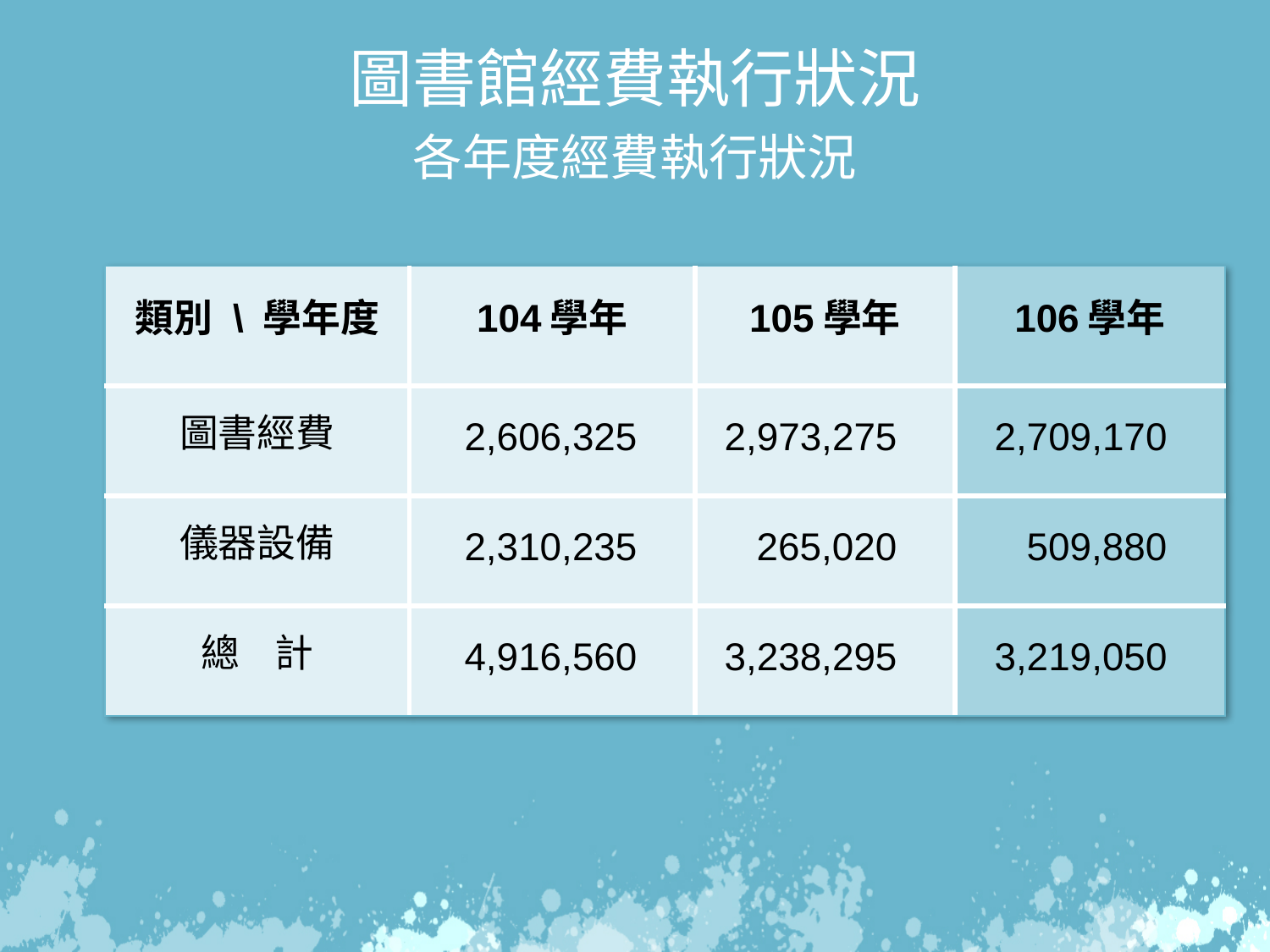

圖書館經費執行狀況
各年度經費執行狀況
| 類別 \ 學年度 | 104學年 | 105學年 | 106學年 |
| --- | --- | --- | --- |
| 圖書經費 | 2,606,325 | 2,973,275 | 2,709,170 |
| 儀器設備 | 2,310,235 | 265,020 | 509,880 |
| 總 計 | 4,916,560 | 3,238,295 | 3,219,050 |